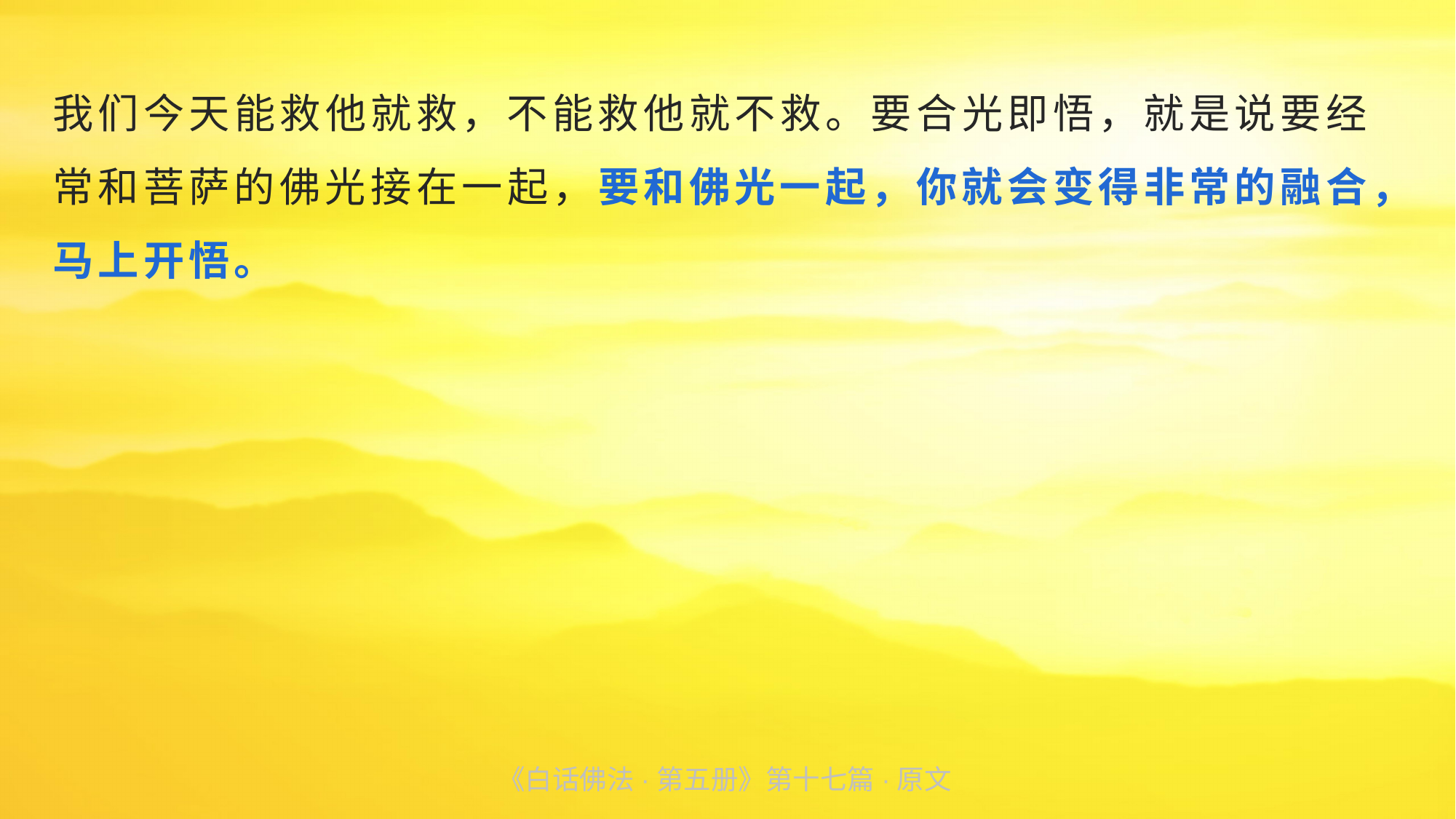

我们今天能救他就救，不能救他就不救。要合光即悟，就是说要经常和菩萨的佛光接在一起，要和佛光一起，你就会变得非常的融合，
马上开悟。

《白话佛法·第五册》第十七篇·原文